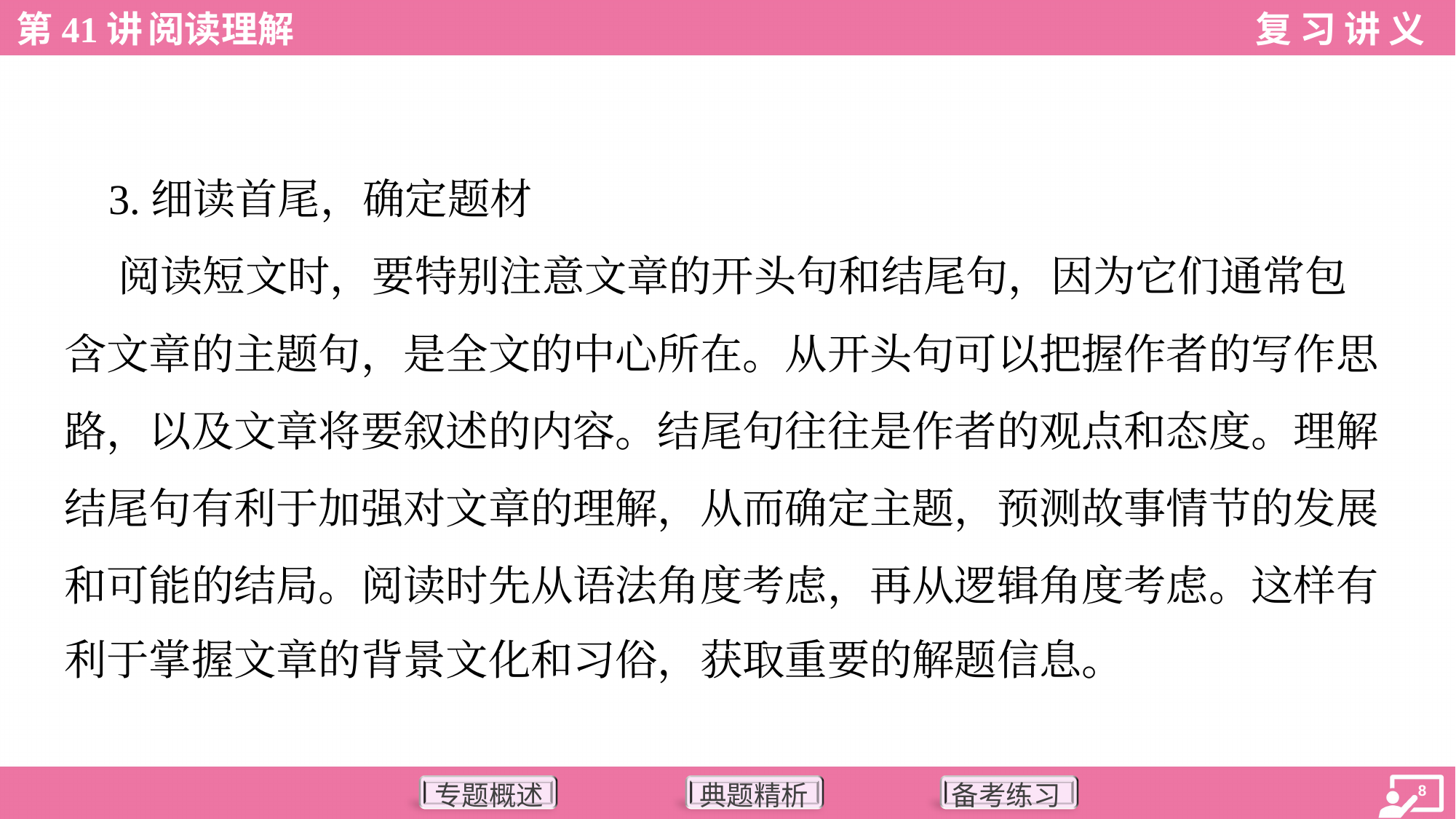

3.细读首尾，确定题材
    阅读短文时，要特别注意文章的开头句和结尾句，因为它们通常包
含文章的主题句，是全文的中心所在。从开头句可以把握作者的写作思
路，以及文章将要叙述的内容。结尾句往往是作者的观点和态度。理解
结尾句有利于加强对文章的理解，从而确定主题，预测故事情节的发展
和可能的结局。阅读时先从语法角度考虑，再从逻辑角度考虑。这样有
利于掌握文章的背景文化和习俗，获取重要的解题信息。